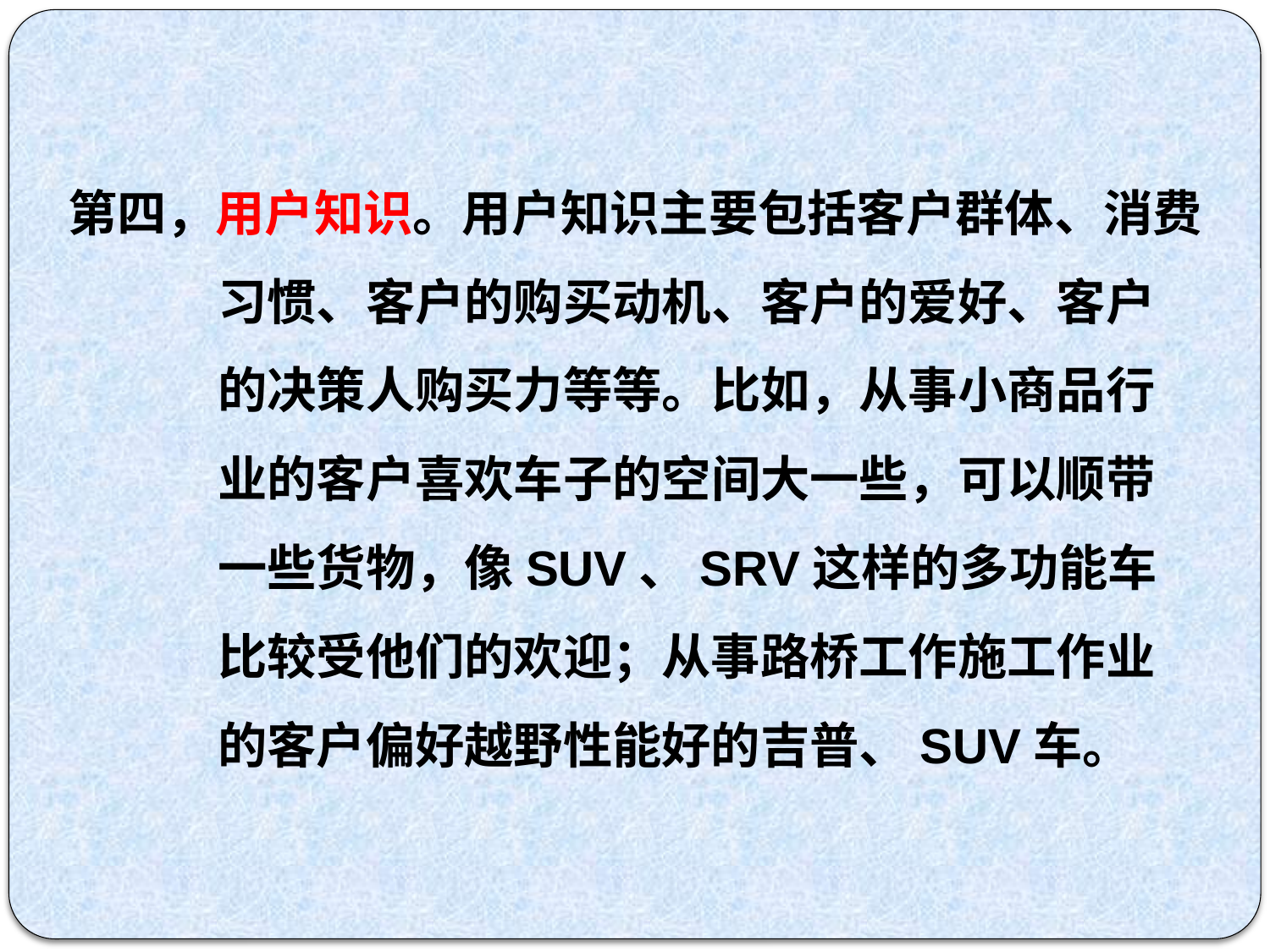

第四，用户知识。用户知识主要包括客户群体、消费习惯、客户的购买动机、客户的爱好、客户的决策人购买力等等。比如，从事小商品行业的客户喜欢车子的空间大一些，可以顺带一些货物，像SUV、SRV这样的多功能车比较受他们的欢迎；从事路桥工作施工作业的客户偏好越野性能好的吉普、SUV车。